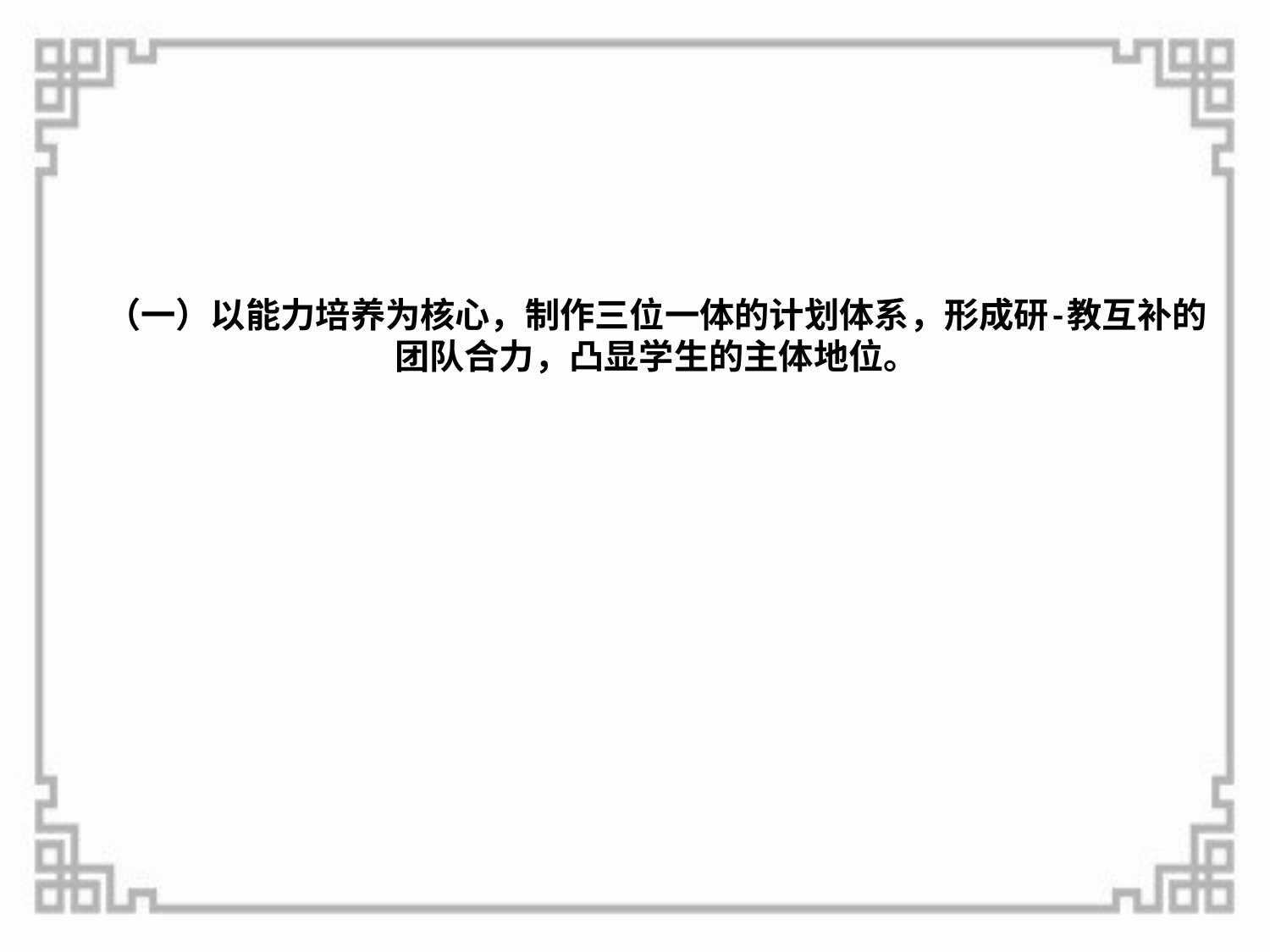

# （一）以能力培养为核心，制作三位一体的计划体系，形成研-教互补的团队合力，凸显学生的主体地位。